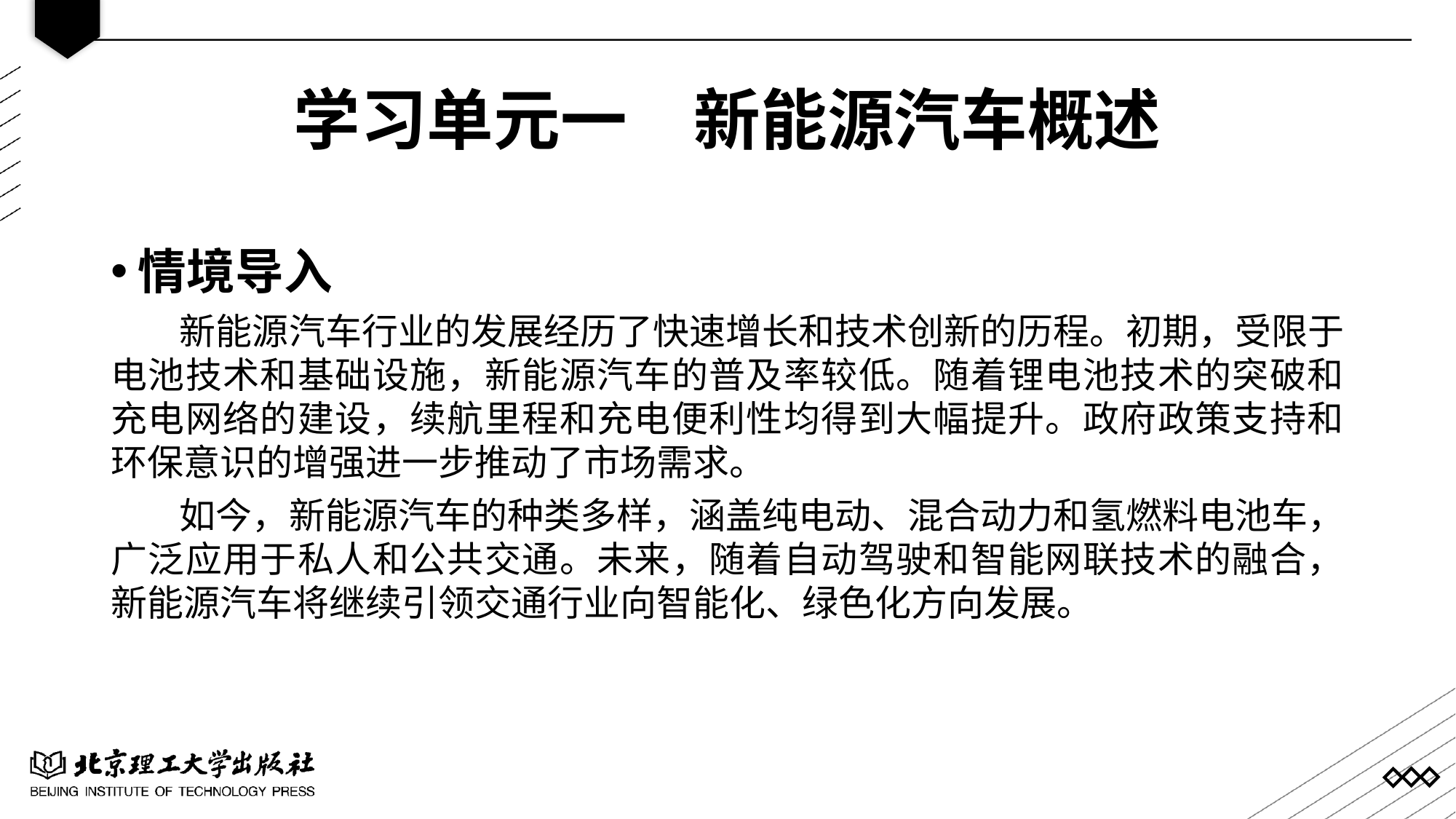

学习单元一　新能源汽车概述
情境导入
新能源汽车行业的发展经历了快速增长和技术创新的历程。初期，受限于电池技术和基础设施，新能源汽车的普及率较低。随着锂电池技术的突破和充电网络的建设，续航里程和充电便利性均得到大幅提升。政府政策支持和环保意识的增强进一步推动了市场需求。
如今，新能源汽车的种类多样，涵盖纯电动、混合动力和氢燃料电池车，广泛应用于私人和公共交通。未来，随着自动驾驶和智能网联技术的融合，新能源汽车将继续引领交通行业向智能化、绿色化方向发展。